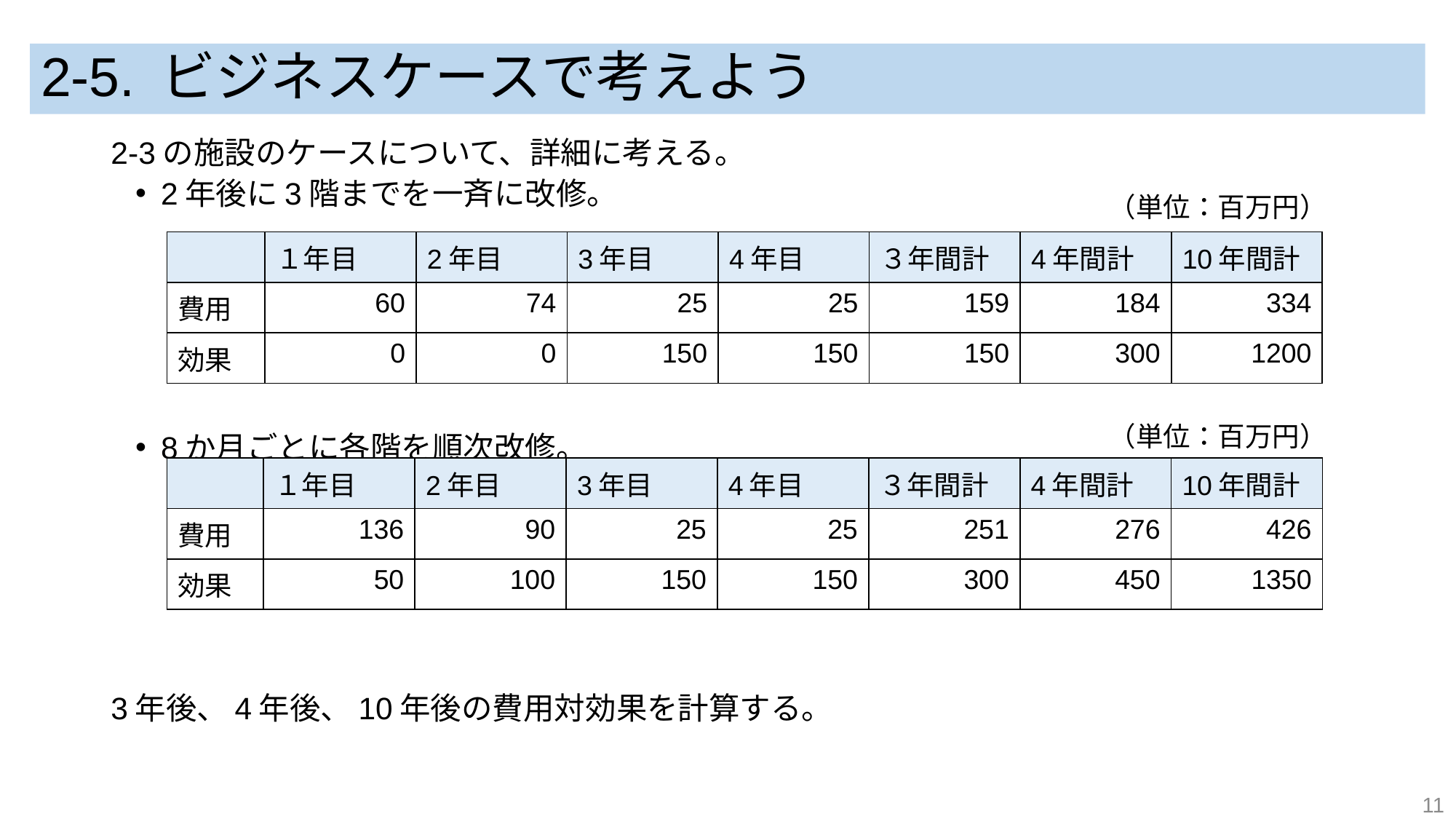

# 2-5. ビジネスケースで考えよう
2-3の施設のケースについて、詳細に考える。
2年後に3階までを一斉に改修。

8か月ごとに各階を順次改修。

3年後、4年後、10年後の費用対効果を計算する。
（単位：百万円）
|  | １年目 | 2年目 | 3年目 | 4年目 | ３年間計 | 4年間計 | 10年間計 |
| --- | --- | --- | --- | --- | --- | --- | --- |
| 費用 | 60 | 74 | 25 | 25 | 159 | 184 | 334 |
| 効果 | 0 | 0 | 150 | 150 | 150 | 300 | 1200 |
（単位：百万円）
|  | １年目 | 2年目 | 3年目 | 4年目 | ３年間計 | 4年間計 | 10年間計 |
| --- | --- | --- | --- | --- | --- | --- | --- |
| 費用 | 136 | 90 | 25 | 25 | 251 | 276 | 426 |
| 効果 | 50 | 100 | 150 | 150 | 300 | 450 | 1350 |
11